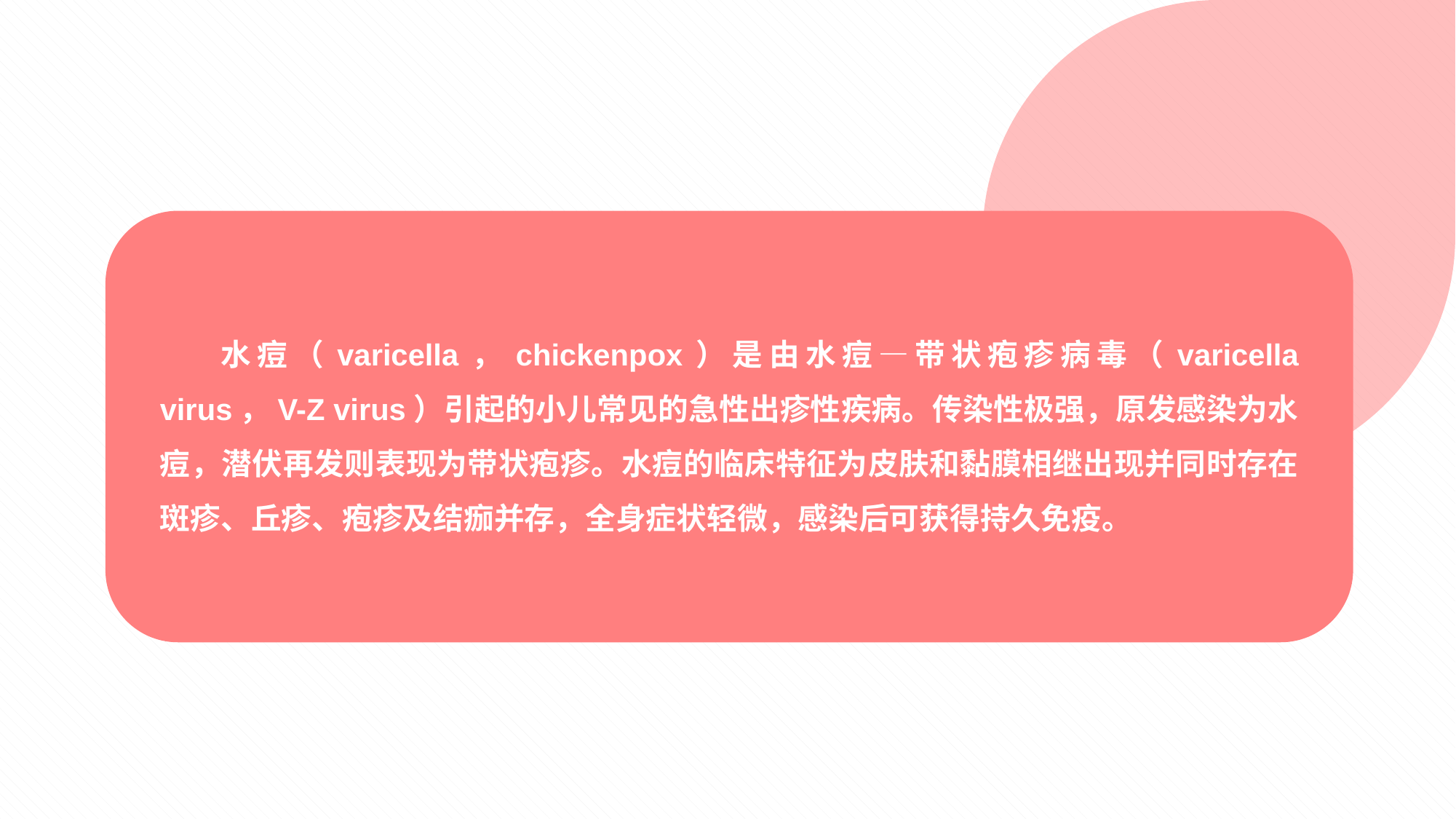

水痘（varicella，chickenpox）是由水痘—带状疱疹病毒（varicella virus，V-Z virus）引起的小儿常见的急性出疹性疾病。传染性极强，原发感染为水痘，潜伏再发则表现为带状疱疹。水痘的临床特征为皮肤和黏膜相继出现并同时存在斑疹、丘疹、疱疹及结痂并存，全身症状轻微，感染后可获得持久免疫。